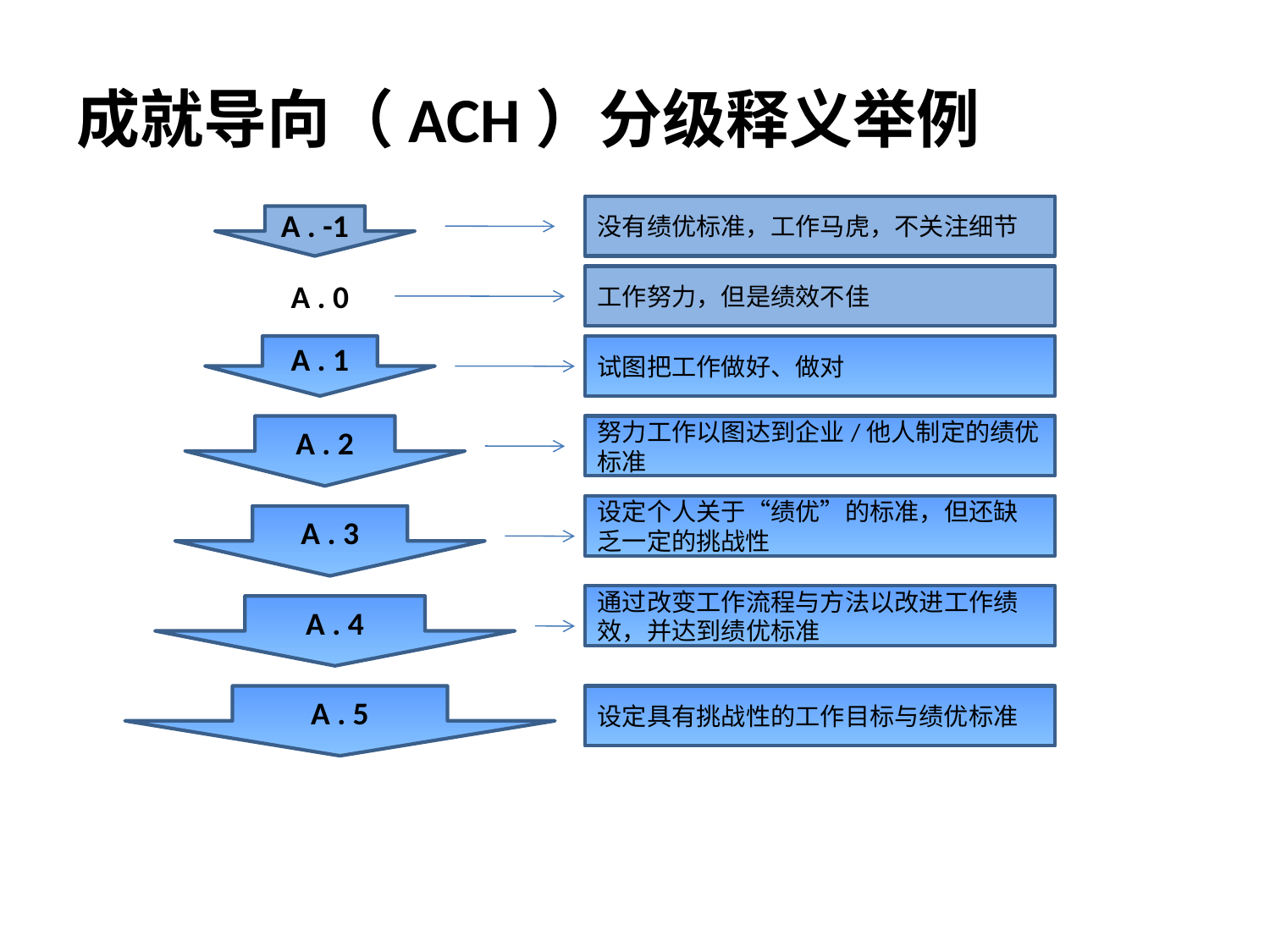

# 成就导向（ACH）分级释义举例
没有绩优标准，工作马虎，不关注细节
A . -1

A . 0
工作努力，但是绩效不佳
A . 1
试图把工作做好、做对
A . 2
努力工作以图达到企业/他人制定的绩优标准
设定个人关于“绩优”的标准，但还缺乏一定的挑战性
A . 3
通过改变工作流程与方法以改进工作绩效，并达到绩优标准
A . 4
A . 5
设定具有挑战性的工作目标与绩优标准